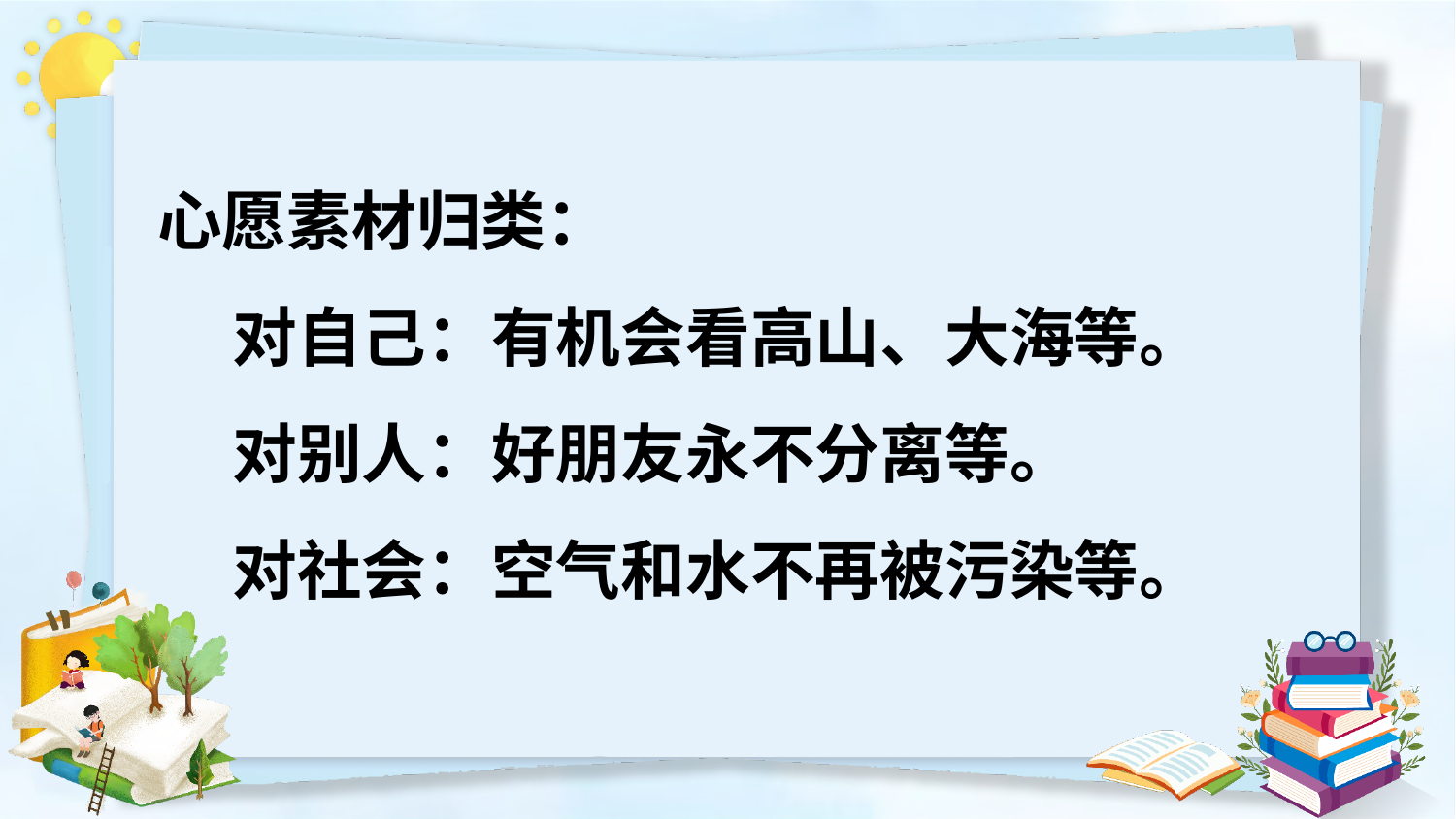

心愿素材归类：
    对自己：有机会看高山、大海等。
    对别人：好朋友永不分离等。
    对社会：空气和水不再被污染等。